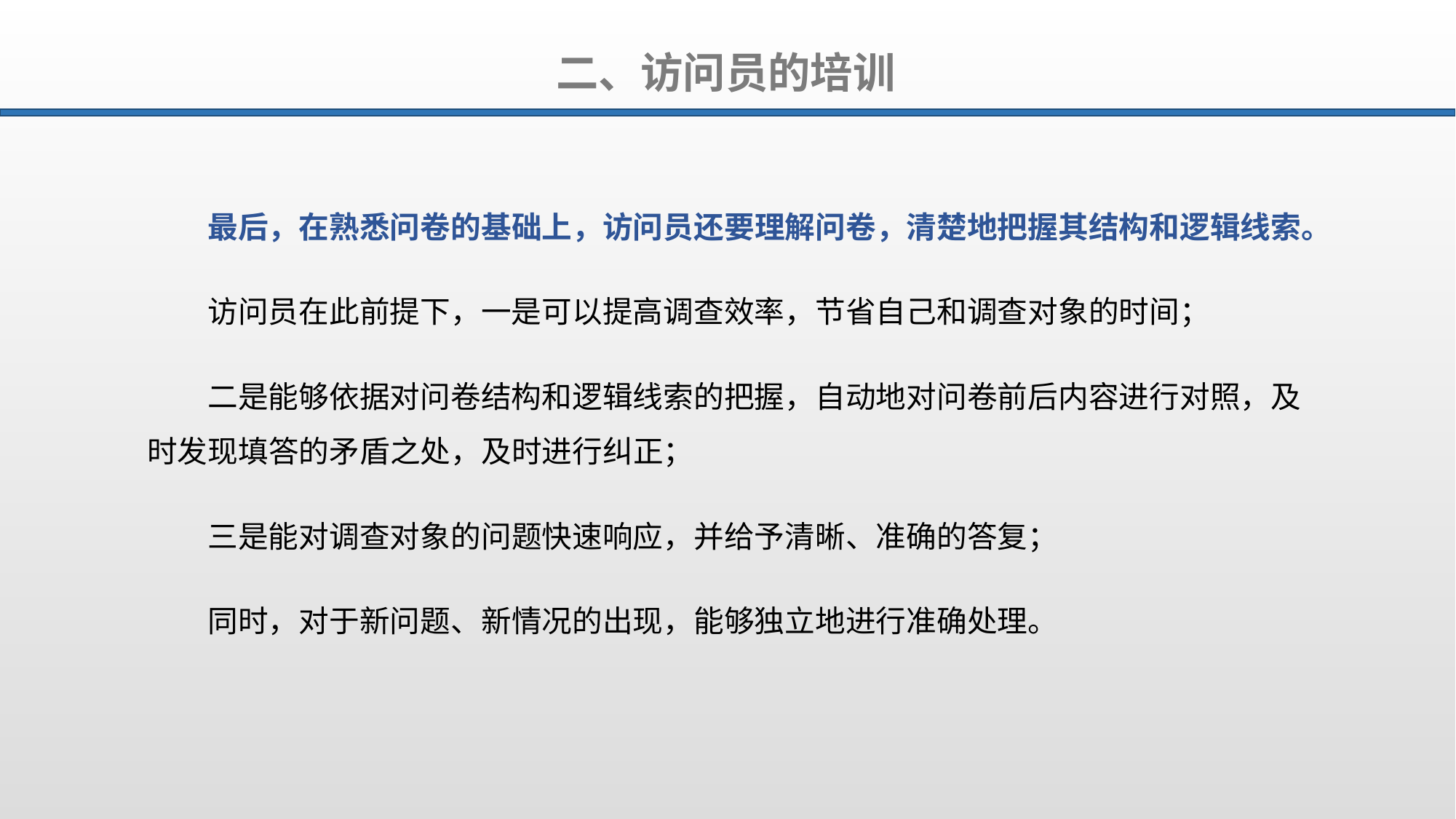

二、访问员的培训

最后，在熟悉问卷的基础上，访问员还要理解问卷，清楚地把握其结构和逻辑线索。
访问员在此前提下，一是可以提高调查效率，节省自己和调查对象的时间；
二是能够依据对问卷结构和逻辑线索的把握，自动地对问卷前后内容进行对照，及时发现填答的矛盾之处，及时进行纠正；
三是能对调查对象的问题快速响应，并给予清晰、准确的答复；
同时，对于新问题、新情况的出现，能够独立地进行准确处理。